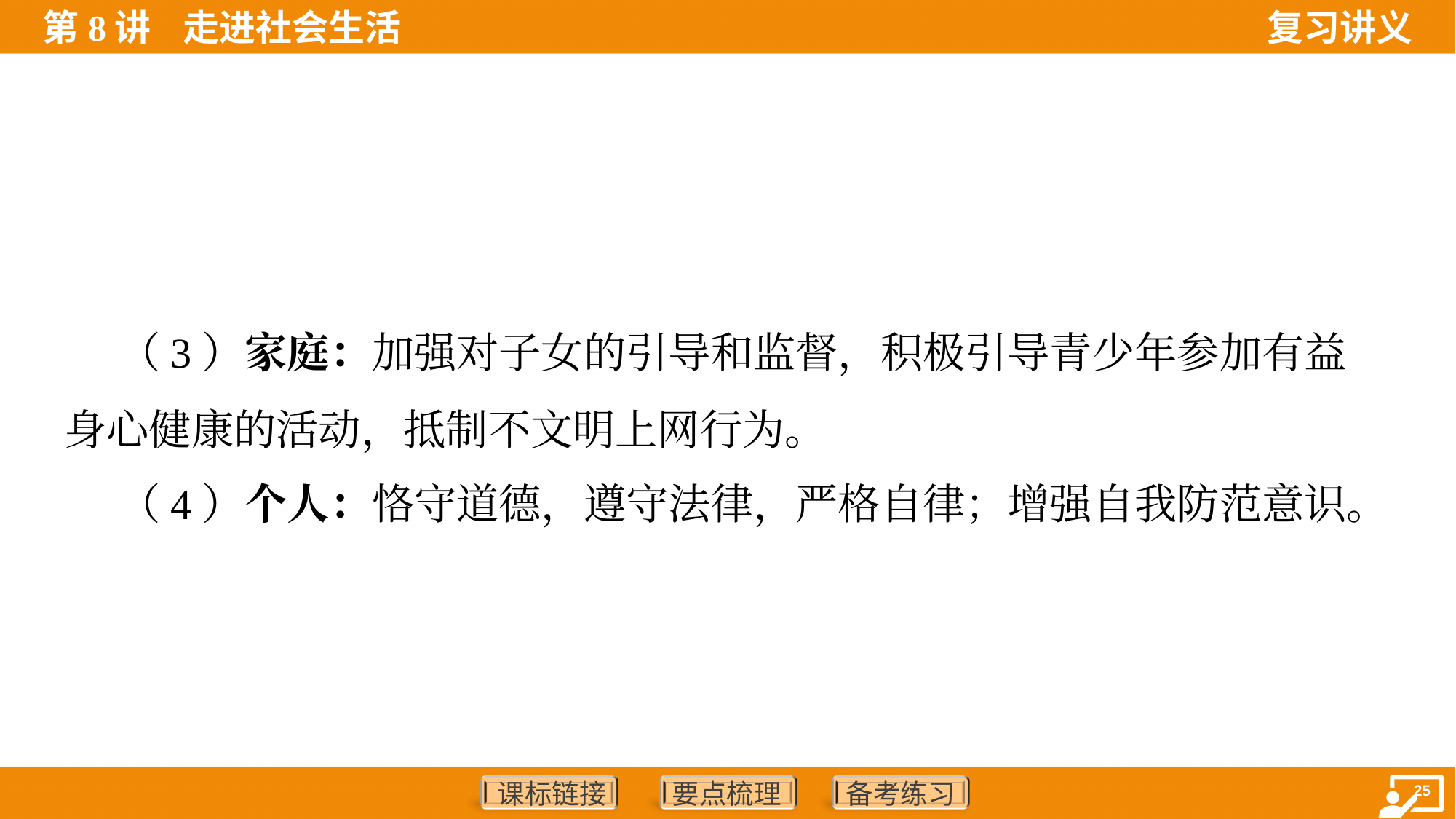

（3）家庭：加强对子女的引导和监督，积极引导青少年参加有益
身心健康的活动，抵制不文明上网行为。
    （4）个人：恪守道德，遵守法律，严格自律；增强自我防范意识。